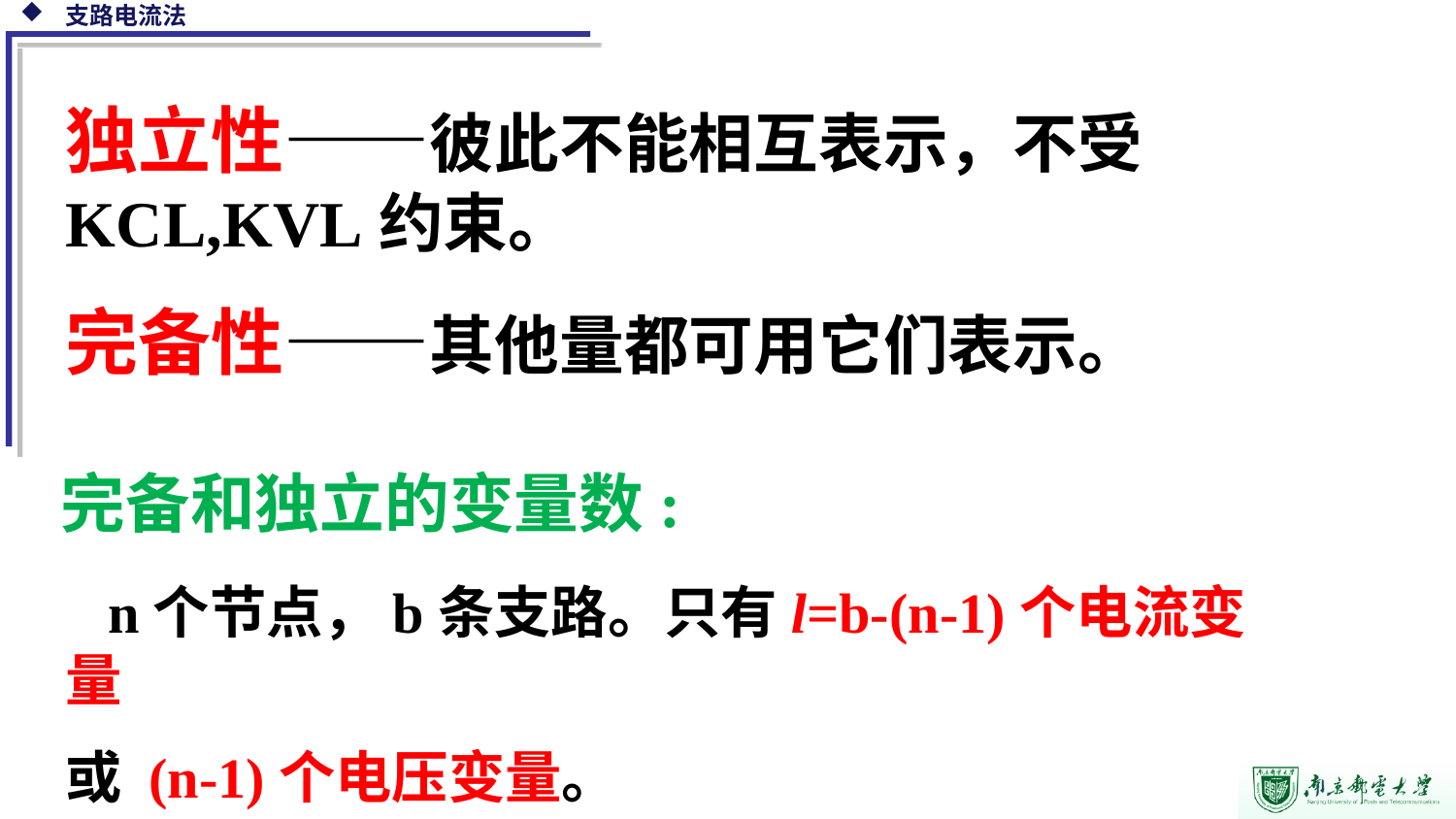

独立性——彼此不能相互表示，不受KCL,KVL约束。
完备性——其他量都可用它们表示。
完备和独立的变量数:
   n个节点，b条支路。只有l=b-(n-1)个电流变量
或 (n-1)个电压变量。